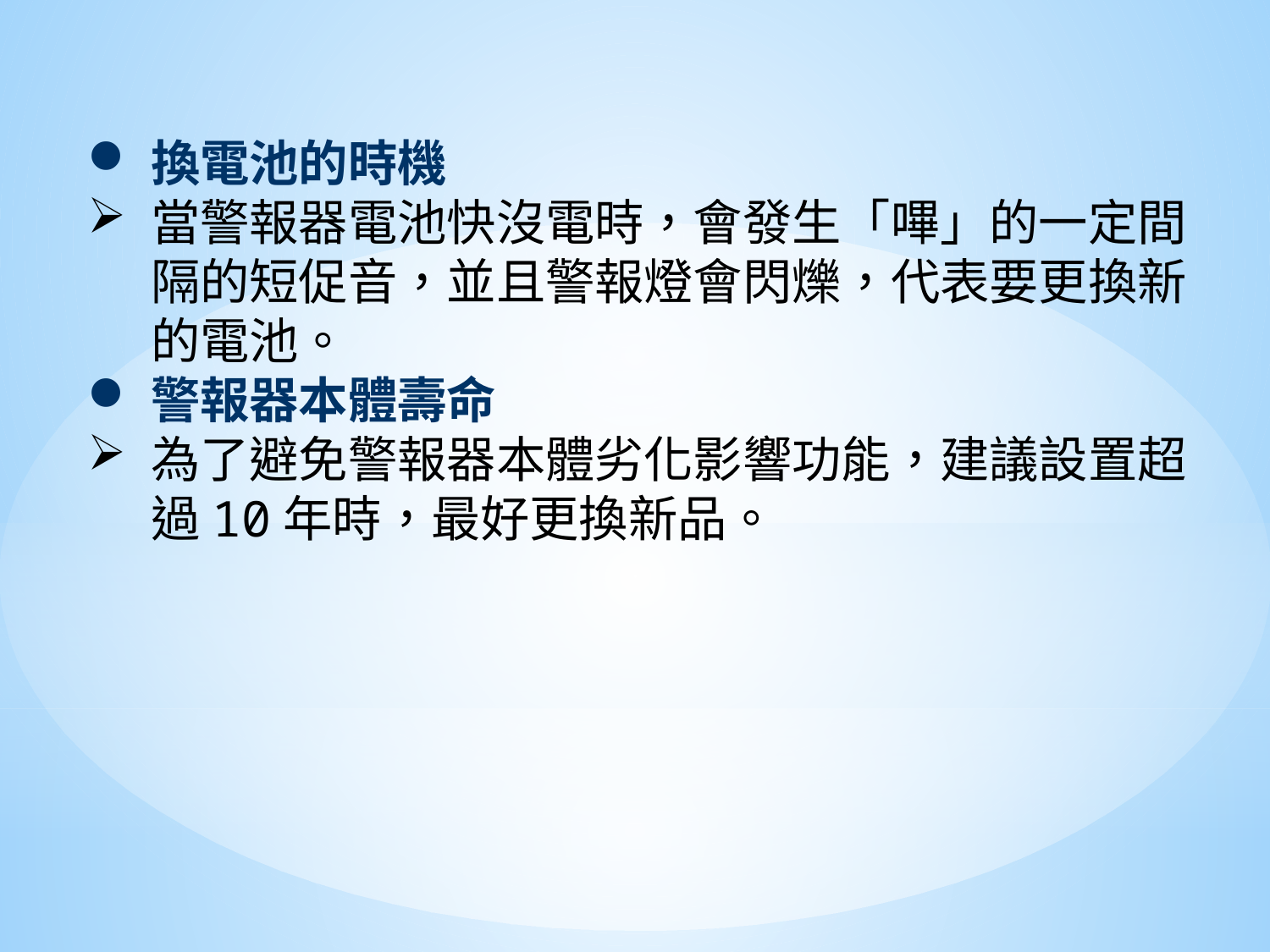

換電池的時機
當警報器電池快沒電時，會發生「嗶」的一定間隔的短促音，並且警報燈會閃爍，代表要更換新的電池。
警報器本體壽命
為了避免警報器本體劣化影響功能，建議設置超過10年時，最好更換新品。